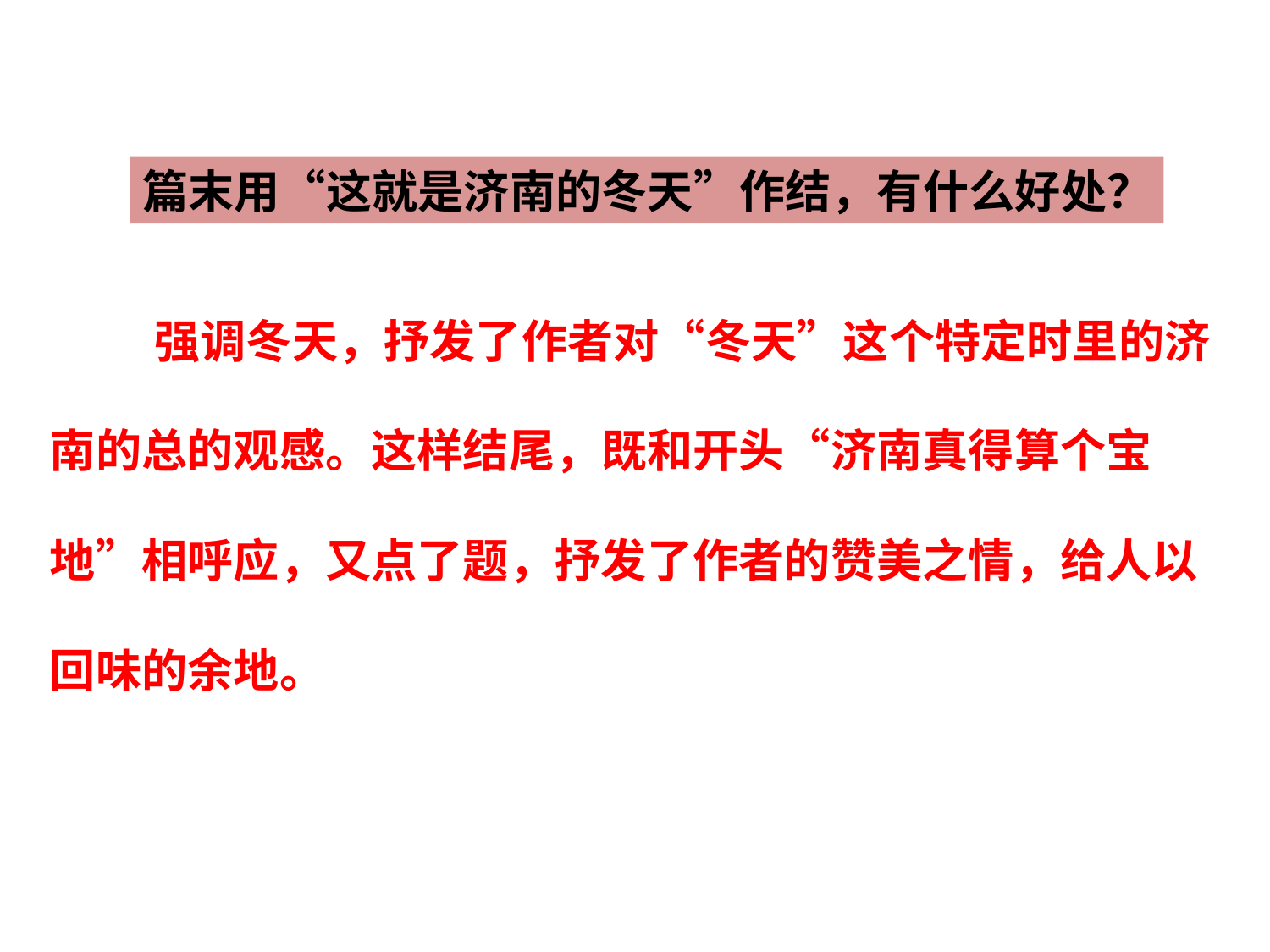

篇末用“这就是济南的冬天”作结，有什么好处？
         强调冬天，抒发了作者对“冬天”这个特定时里的济南的总的观感。这样结尾，既和开头“济南真得算个宝地”相呼应，又点了题，抒发了作者的赞美之情，给人以回味的余地。